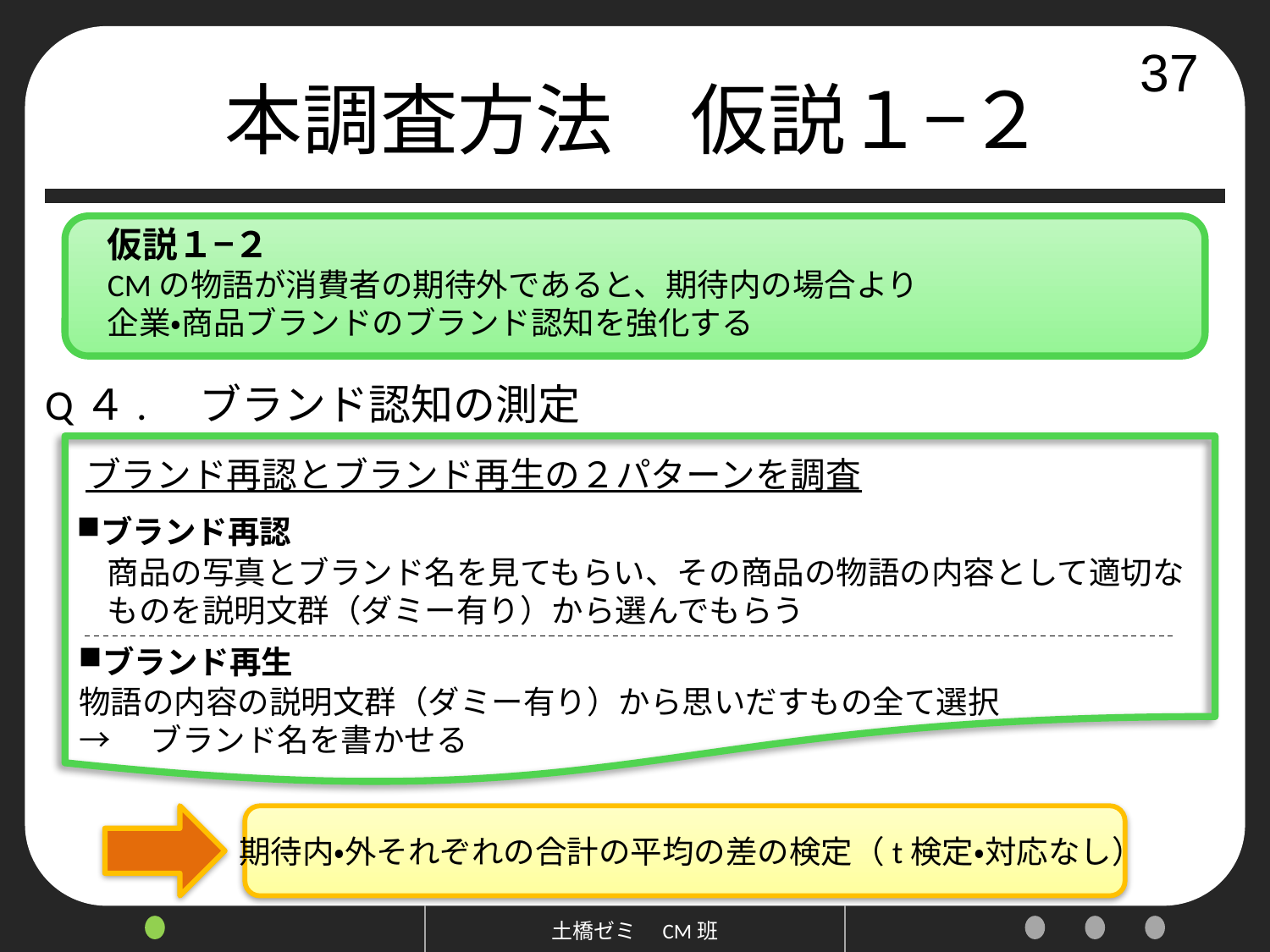

# 本調査方法　仮説１−２
37

仮説１−２
CMの物語が消費者の期待外であると、期待内の場合より
企業・商品ブランドのブランド認知を強化する
Q４.　ブランド認知の測定

ブランド再認とブランド再生の２パターンを調査
ブランド再認
商品の写真とブランド名を見てもらい、その商品の物語の内容として適切なものを説明文群（ダミー有り）から選んでもらう
ブランド再生
物語の内容の説明文群（ダミー有り）から思いだすもの全て選択
→　ブランド名を書かせる

期待内・外それぞれの合計の平均の差の検定（t検定・対応なし）
土橋ゼミ　CM班